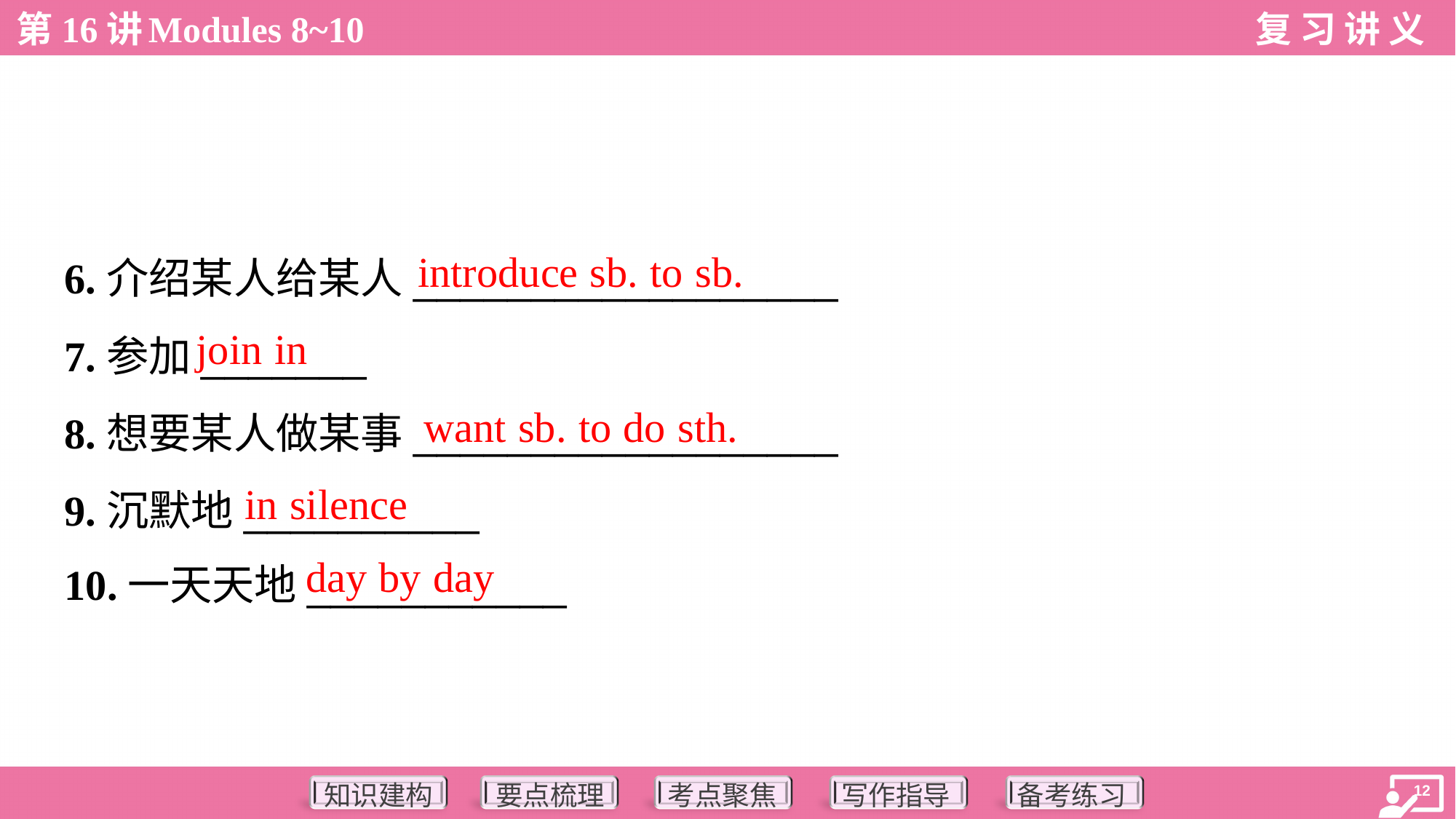

introduce sb. to sb.
6.介绍某人给某人__________________
7.参加_______
8.想要某人做某事__________________
9.沉默地__________
10.一天天地___________
join in
want sb. to do sth.
in silence
day by day